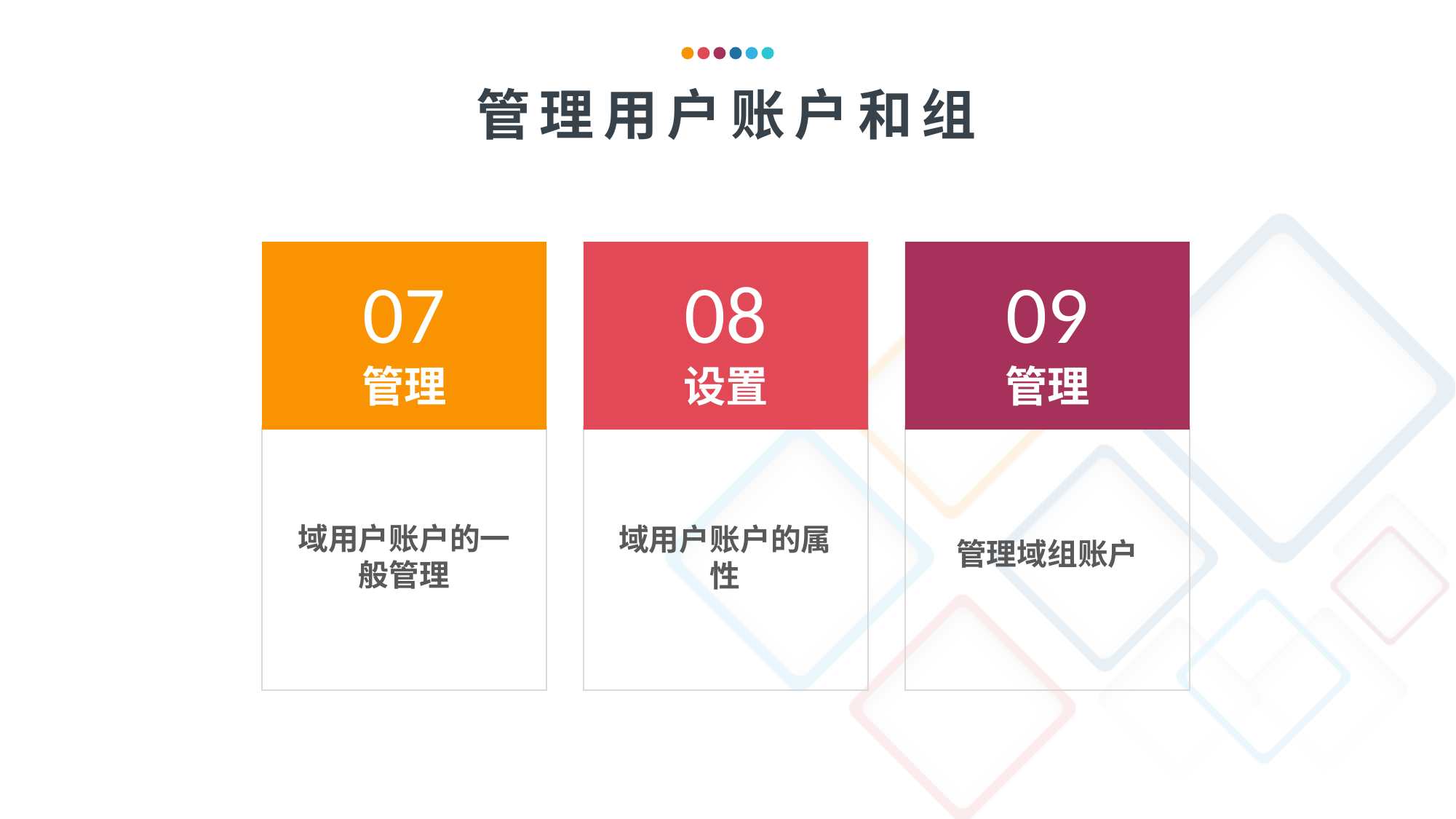

管理用户账户和组
07
管理
08
设置
09
管理

域用户账户的一般管理
域用户账户的属性
管理域组账户